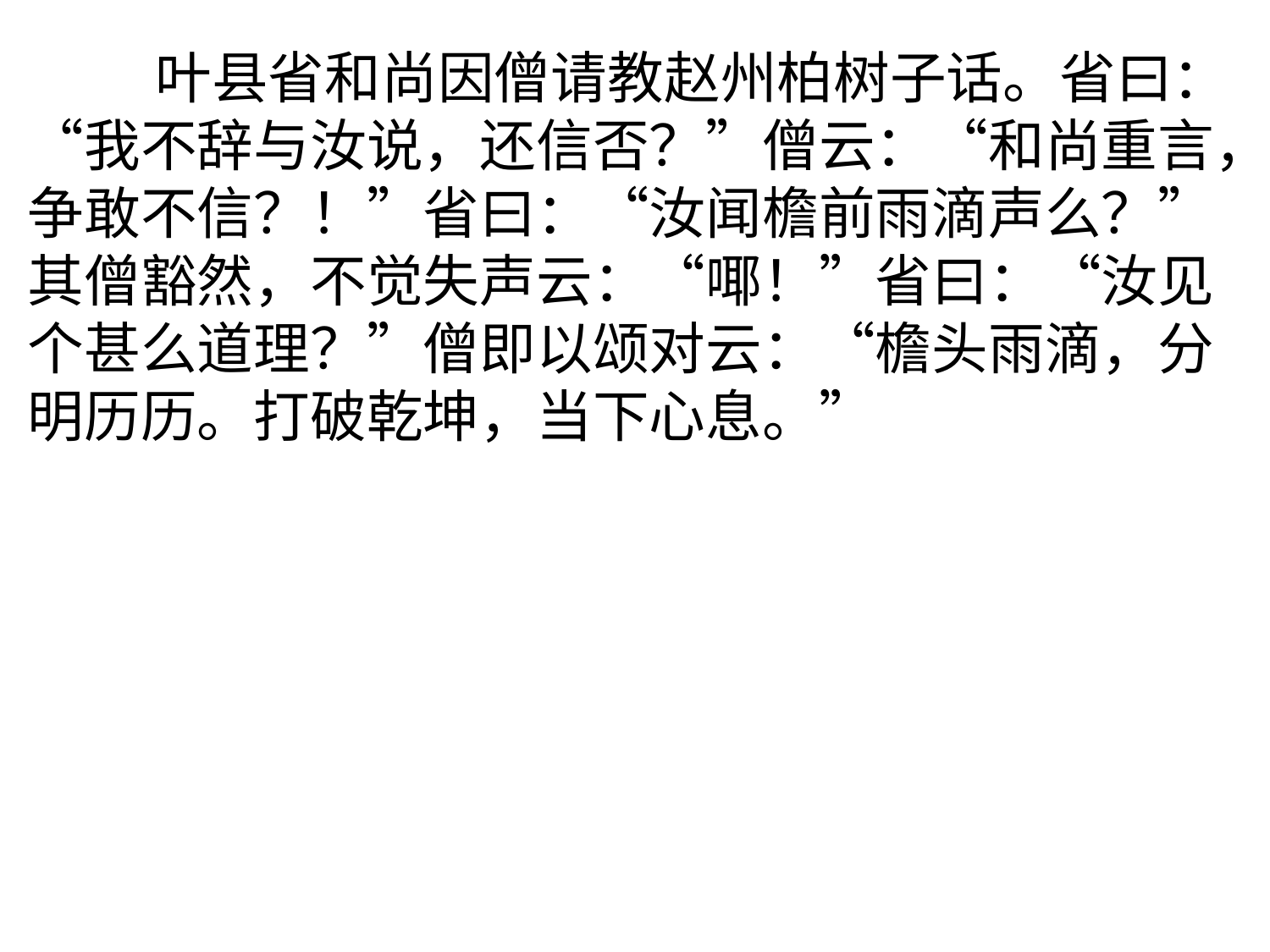

叶县省和尚因僧请教赵州柏树子话。省曰：“我不辞与汝说，还信否？”僧云：“和尚重言，争敢不信？！”省曰：“汝闻檐前雨滴声么？”其僧豁然，不觉失声云：“㖿！”省曰：“汝见个甚么道理？”僧即以颂对云：“檐头雨滴，分明历历。打破乾坤，当下心息。”